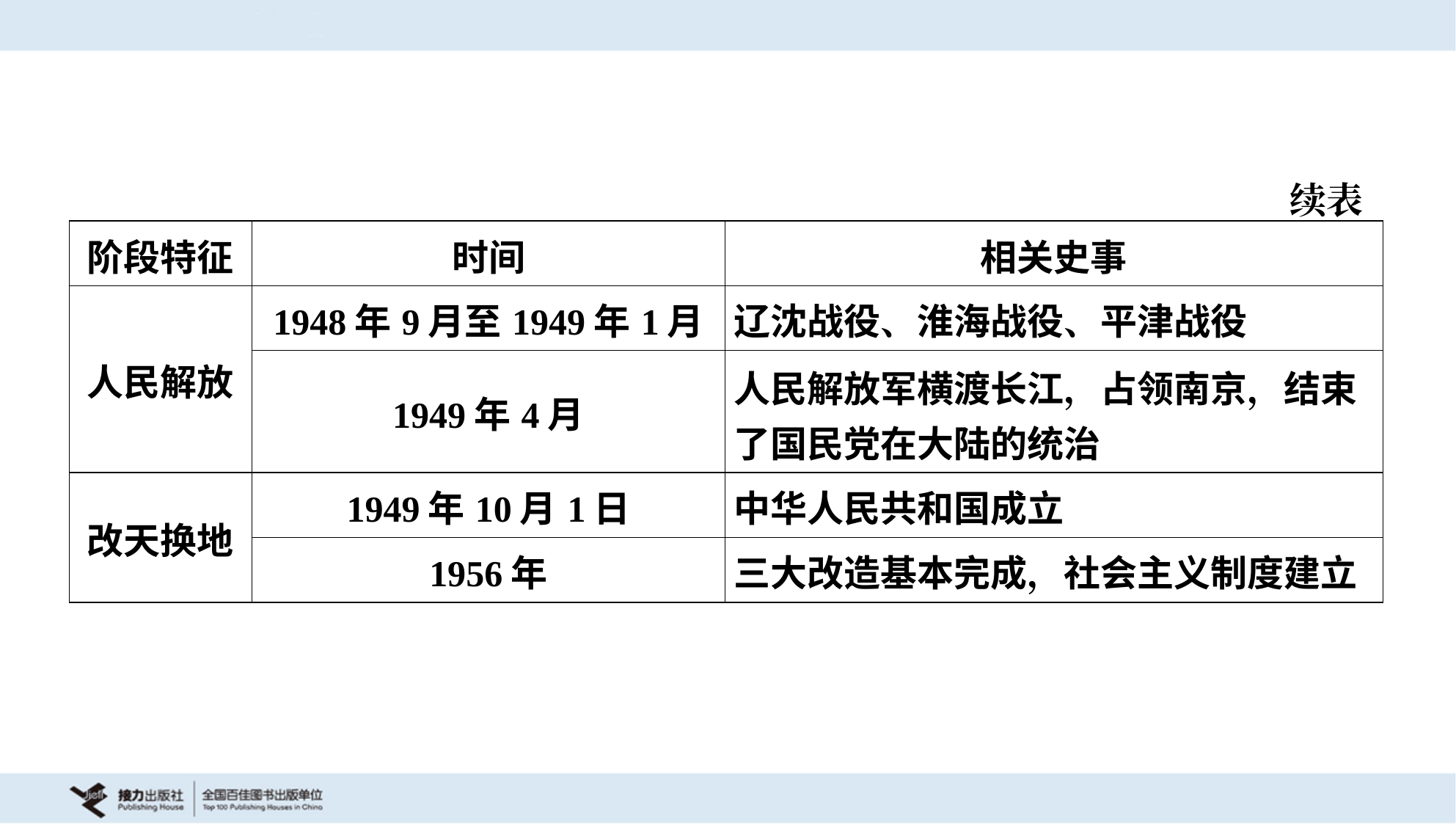

续表
| 阶段特征 | 时间 | 相关史事 |
| --- | --- | --- |
| 人民解放 | 1948年9月至1949年1月 | 辽沈战役、淮海战役、平津战役 |
|  | 1949年4月 | 人民解放军横渡长江，占领南京，结束 了国民党在大陆的统治 |
| 改天换地 | 1949年10月1日 | 中华人民共和国成立 |
|  | 1956年 | 三大改造基本完成，社会主义制度建立 |